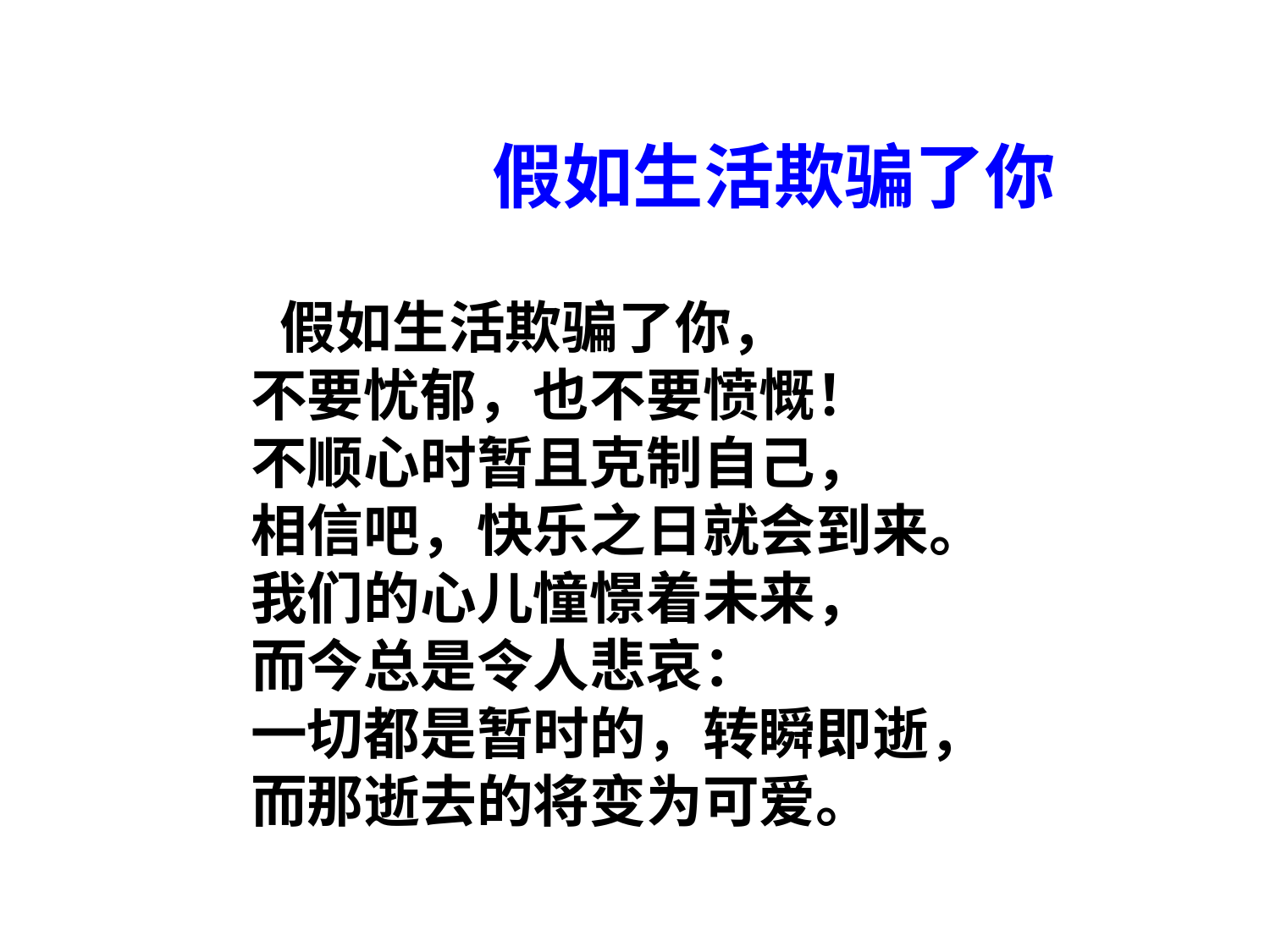

# 假如生活欺骗了你
    假如生活欺骗了你，
不要忧郁，也不要愤慨！
不顺心时暂且克制自己，
相信吧，快乐之日就会到来。
我们的心儿憧憬着未来，
而今总是令人悲哀：
一切都是暂时的，转瞬即逝，
而那逝去的将变为可爱。